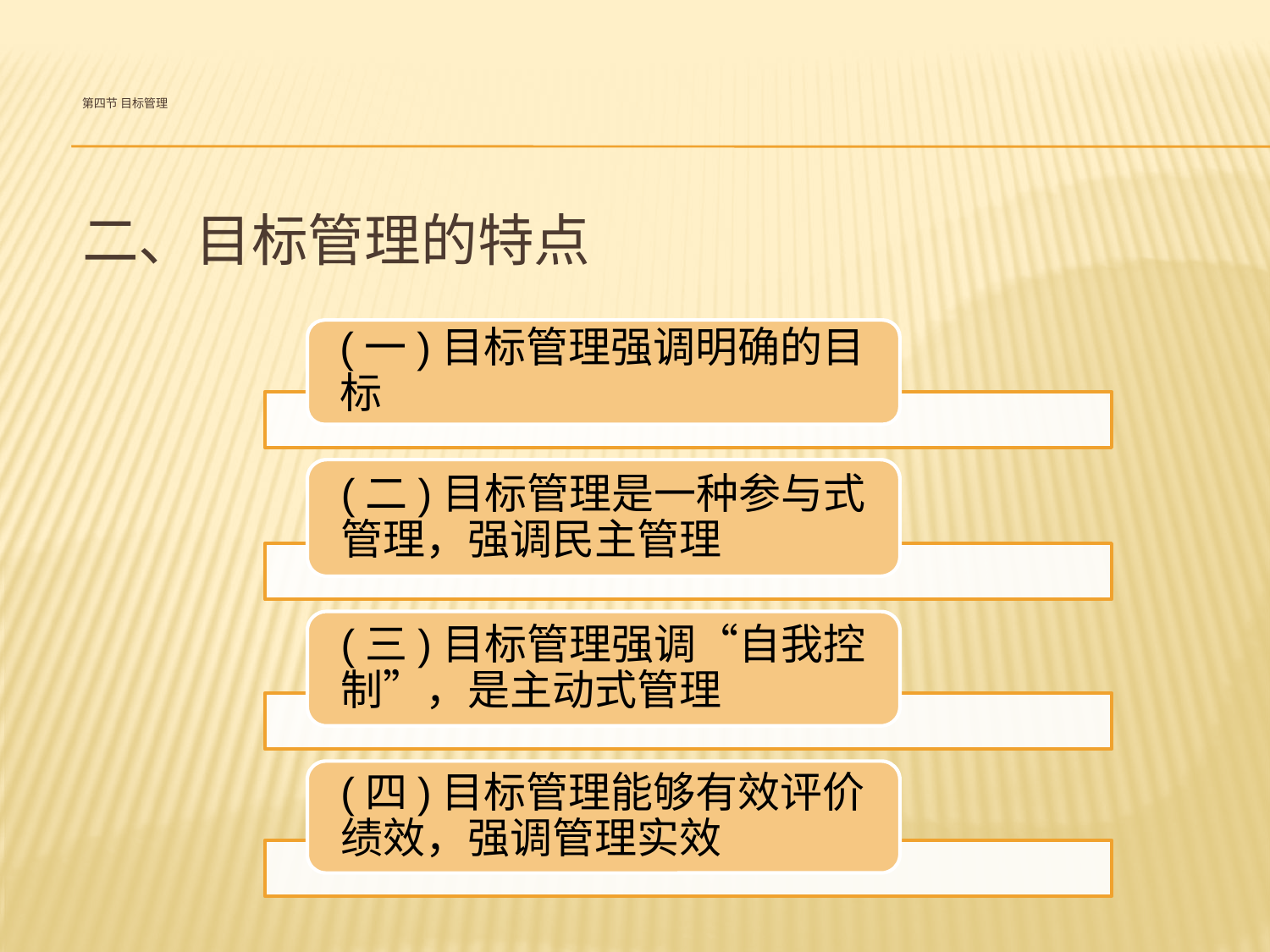

# 第四节 目标管理
二、目标管理的特点

(一)目标管理强调明确的目标
(二)目标管理是一种参与式管理，强调民主管理
(三)目标管理强调“自我控制”，是主动式管理
(四)目标管理能够有效评价绩效，强调管理实效